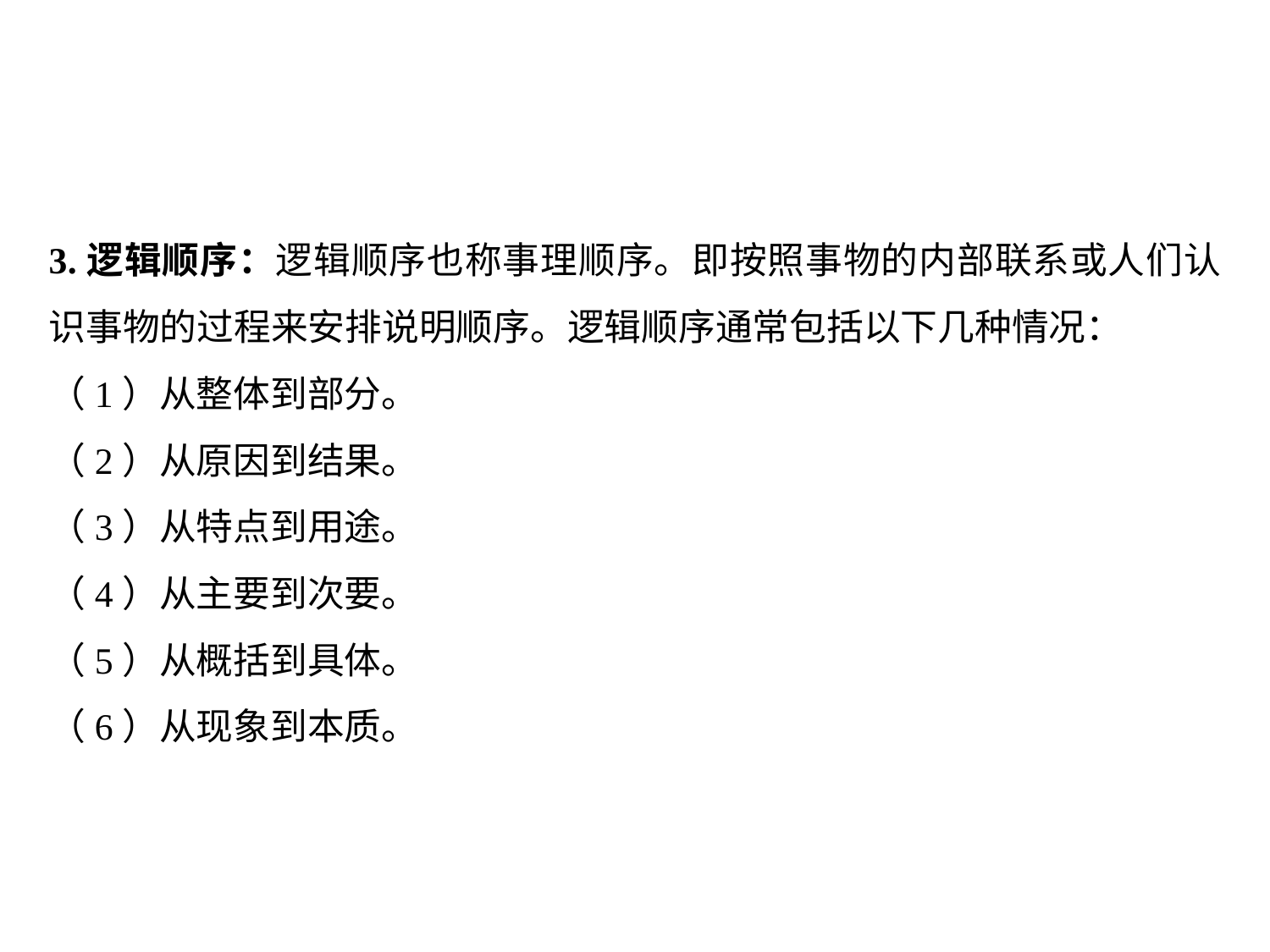

3.逻辑顺序：逻辑顺序也称事理顺序。即按照事物的内部联系或人们认识事物的过程来安排说明顺序。逻辑顺序通常包括以下几种情况：
（1）从整体到部分。
（2）从原因到结果。
（3）从特点到用途。
（4）从主要到次要。
（5）从概括到具体。
（6）从现象到本质。